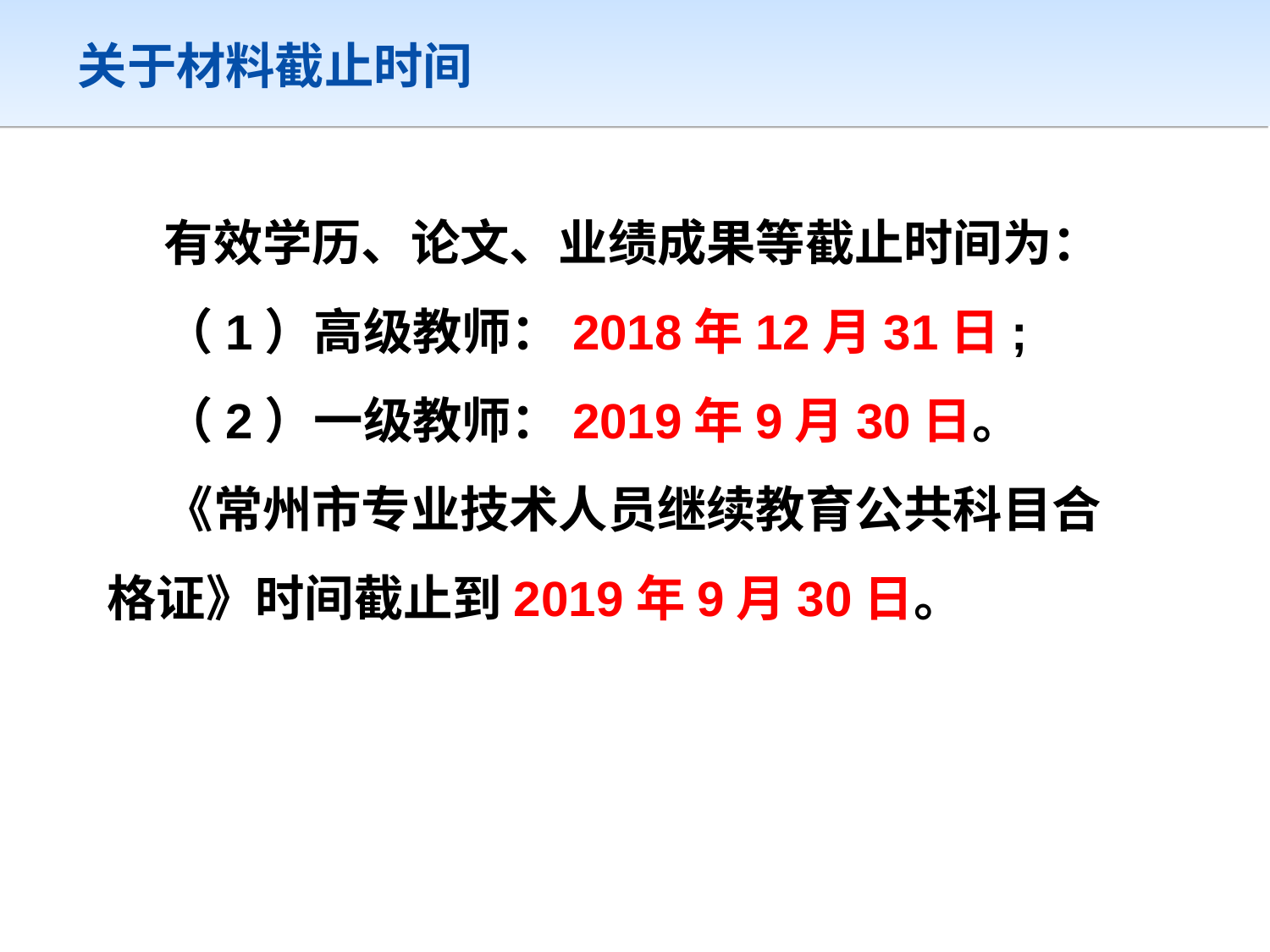

# 关于材料截止时间
    有效学历、论文、业绩成果等截止时间为：
    （1）高级教师：2018年12月31日;
    （2）一级教师：2019年9月30日。
    《常州市专业技术人员继续教育公共科目合格证》时间截止到2019年9月30日。